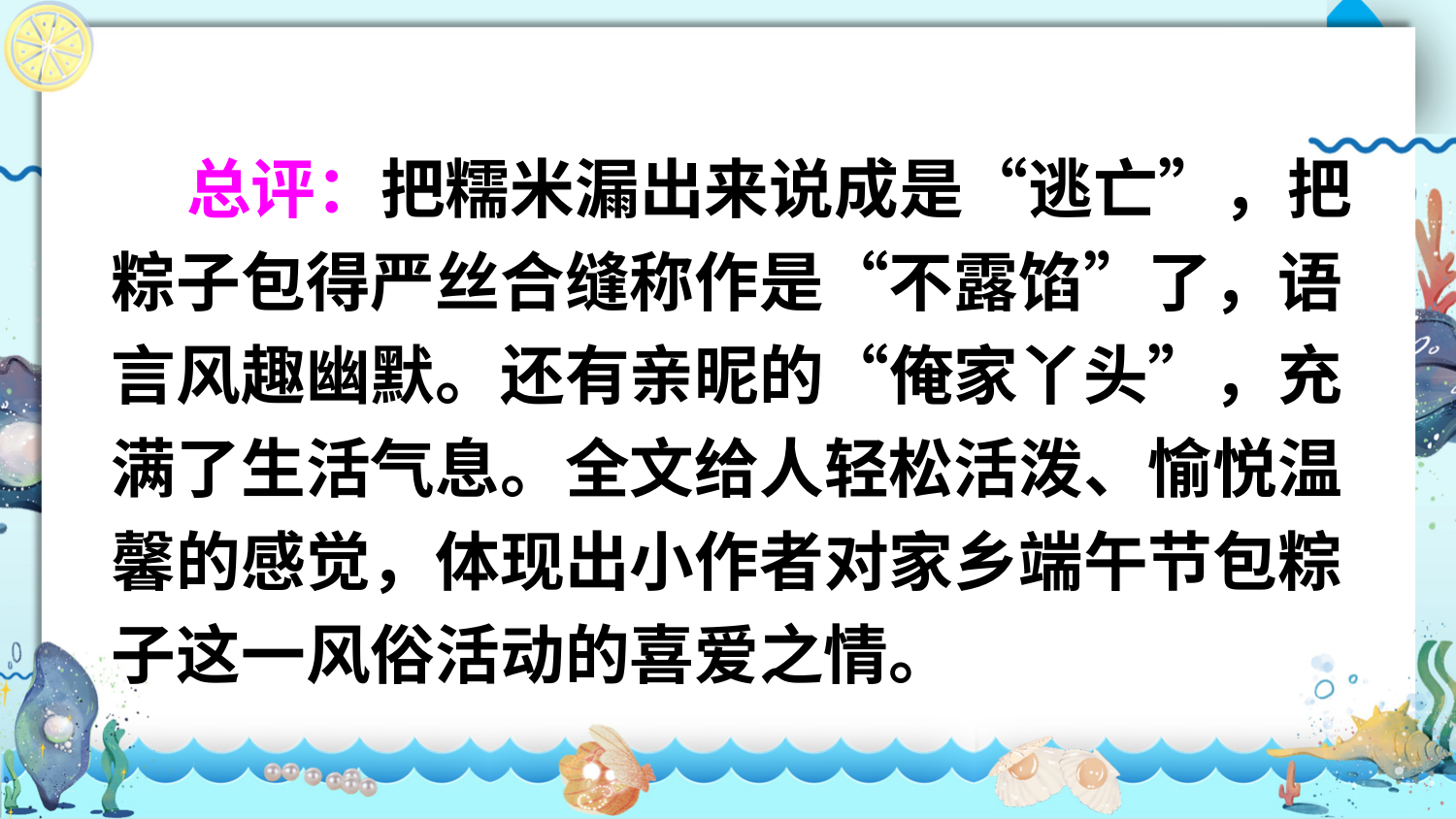

总评：把糯米漏出来说成是“逃亡”，把粽子包得严丝合缝称作是“不露馅”了，语言风趣幽默。还有亲昵的“俺家丫头”，充满了生活气息。全文给人轻松活泼、愉悦温馨的感觉，体现出小作者对家乡端午节包粽子这一风俗活动的喜爱之情。